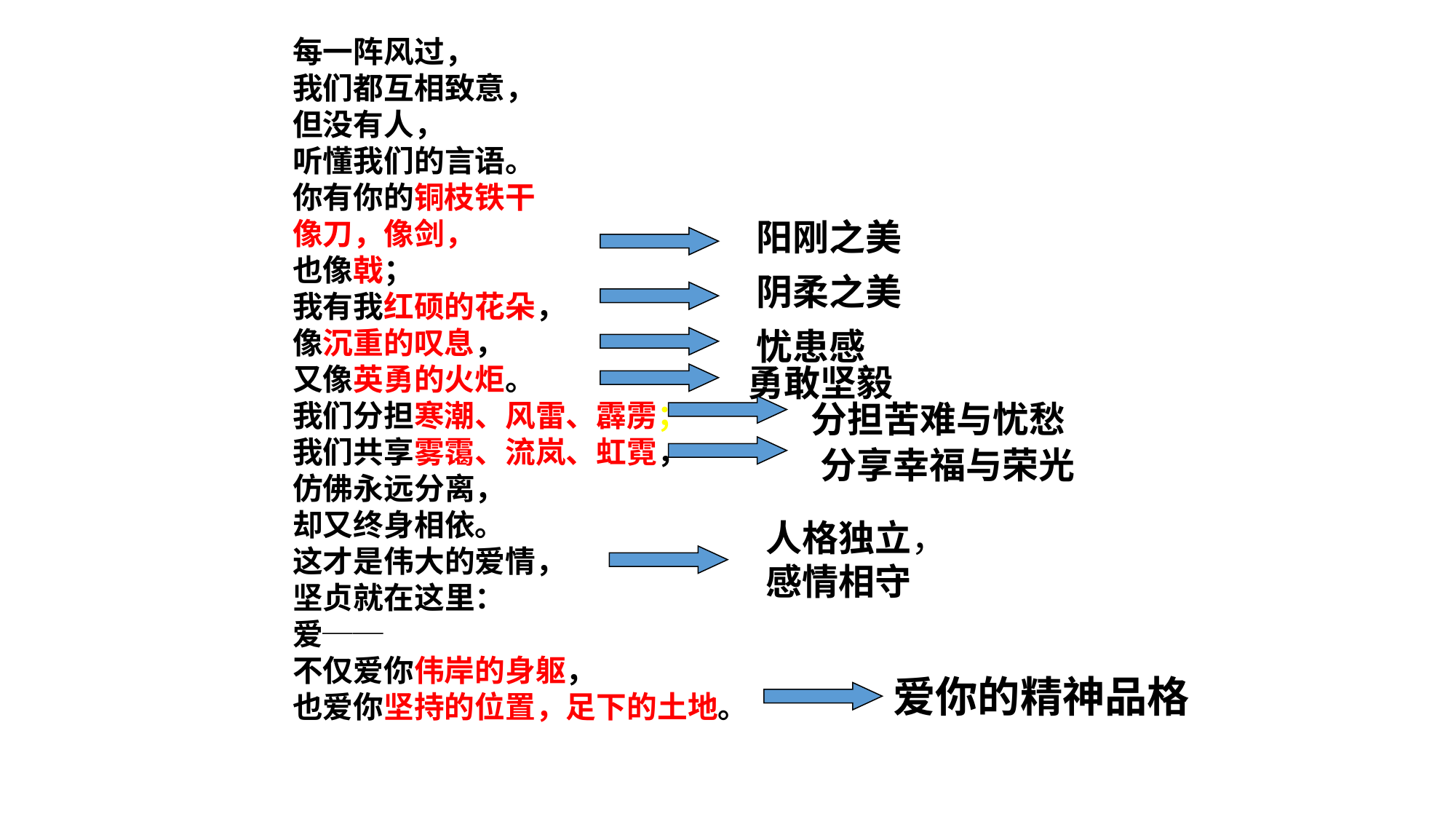

每一阵风过，
我们都互相致意，
但没有人，
听懂我们的言语。
你有你的铜枝铁干
像刀，像剑，
也像戟；
我有我红硕的花朵，
像沉重的叹息，
又像英勇的火炬。
我们分担寒潮、风雷、霹雳；
我们共享雾霭、流岚、虹霓，
仿佛永远分离，
却又终身相依。
这才是伟大的爱情，
坚贞就在这里：
爱──
不仅爱你伟岸的身躯，
也爱你坚持的位置，足下的土地。

阳刚之美

阴柔之美

忧患感

勇敢坚毅

分担苦难与忧愁

分享幸福与荣光
人格独立，感情相守

爱你的精神品格